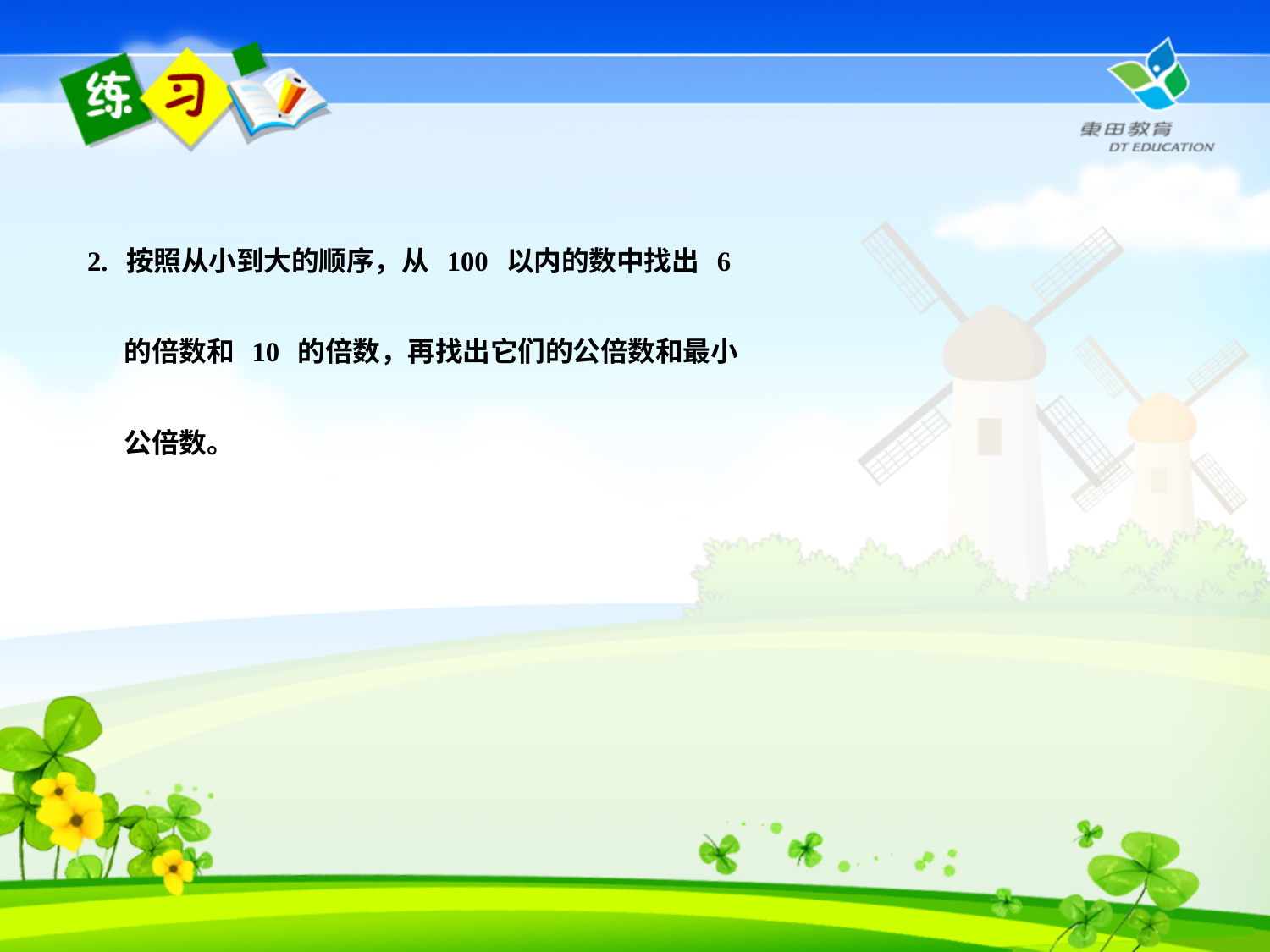

2. 按照从小到大的顺序，从 100 以内的数中找出 6
    的倍数和 10 的倍数，再找出它们的公倍数和最小
    公倍数。